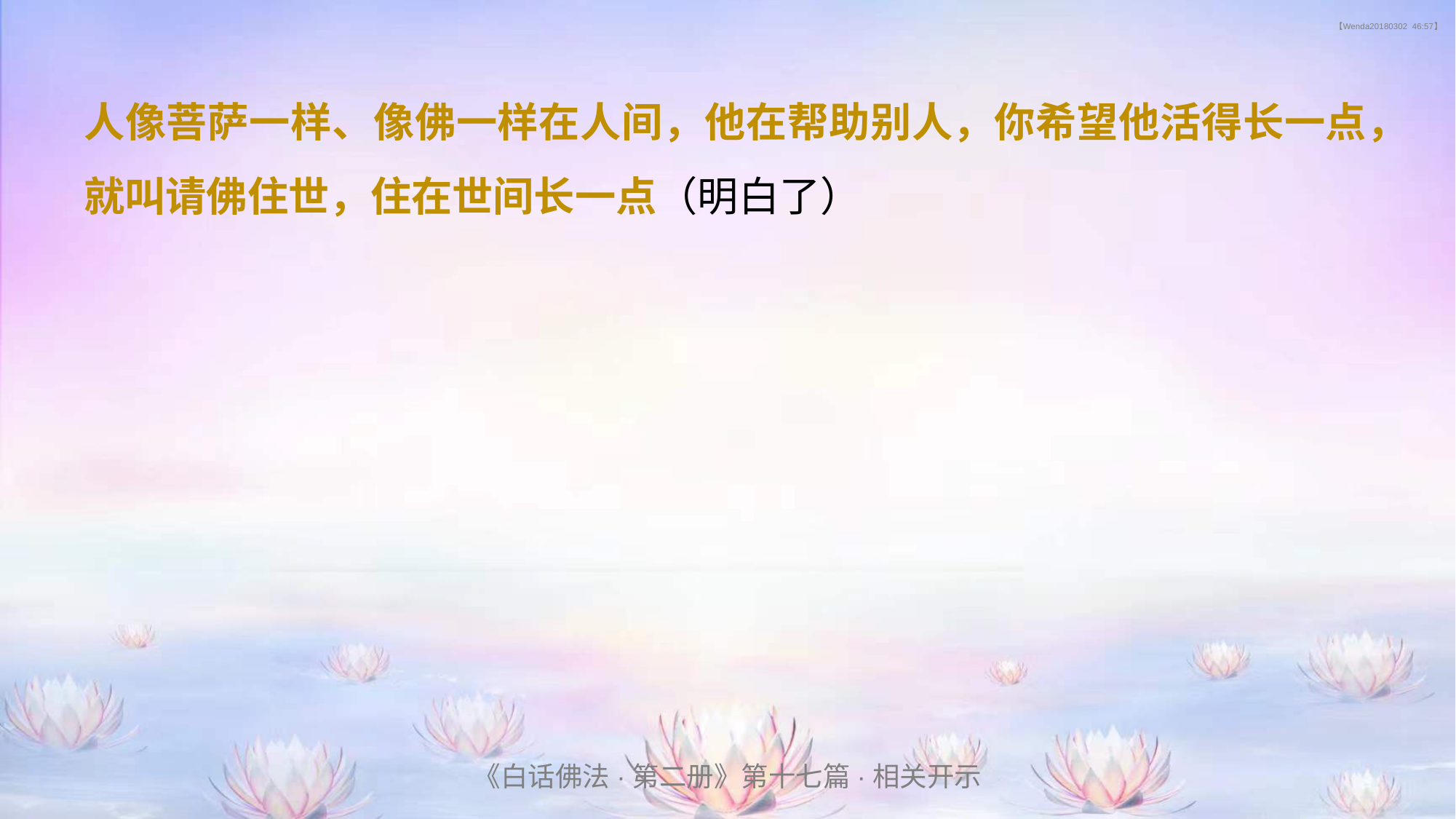

# 【Wenda20180302  46:57】
人像菩萨一样、像佛一样在人间，他在帮助别人，你希望他活得长一点，就叫请佛住世，住在世间长一点（明白了）
《白话佛法·第二册》第十七篇·相关开示